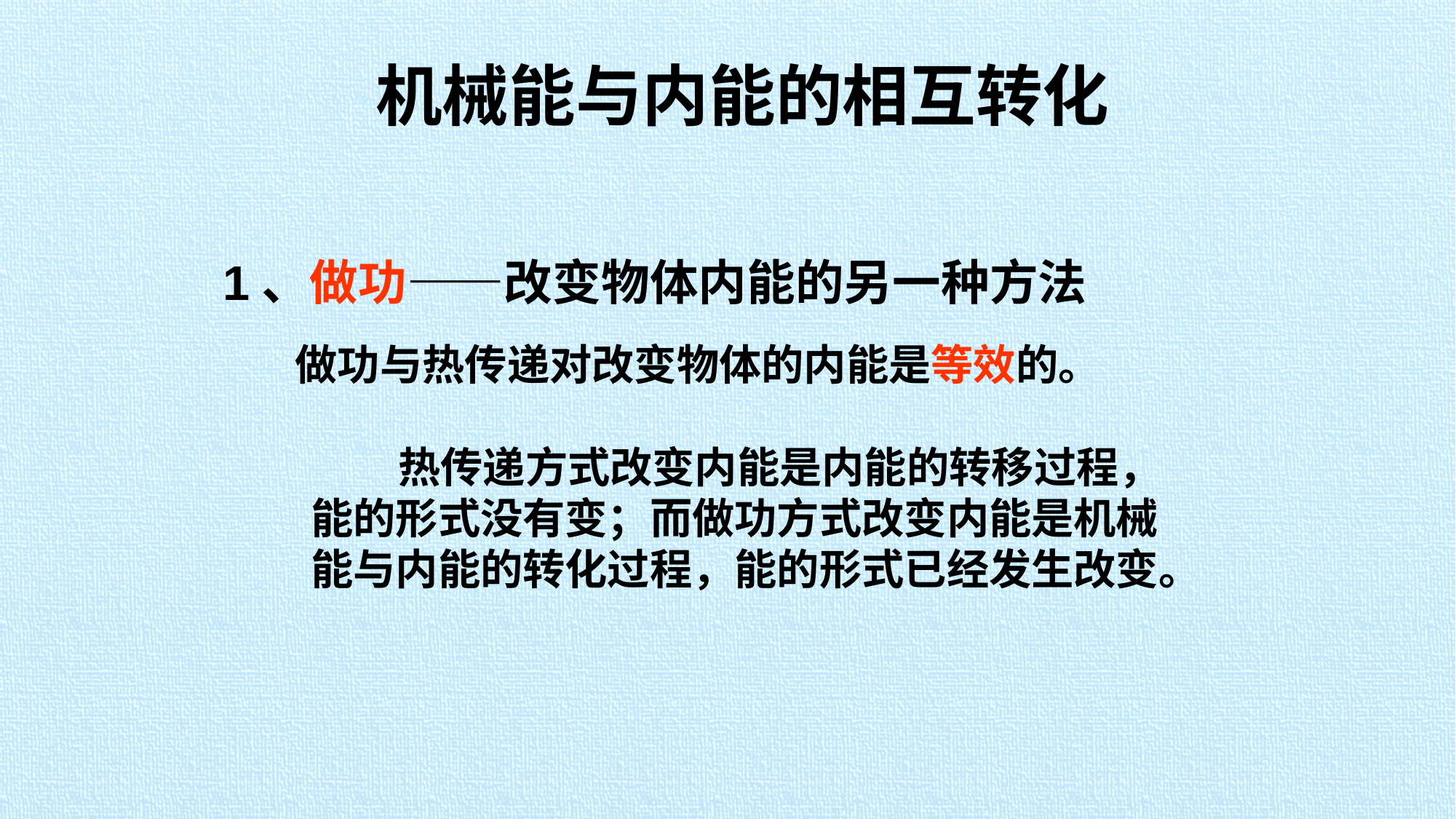

机械能与内能的相互转化
1、做功——改变物体内能的另一种方法
  做功与热传递对改变物体的内能是等效的。
        热传递方式改变内能是内能的转移过程，能的形式没有变；而做功方式改变内能是机械能与内能的转化过程，能的形式已经发生改变。